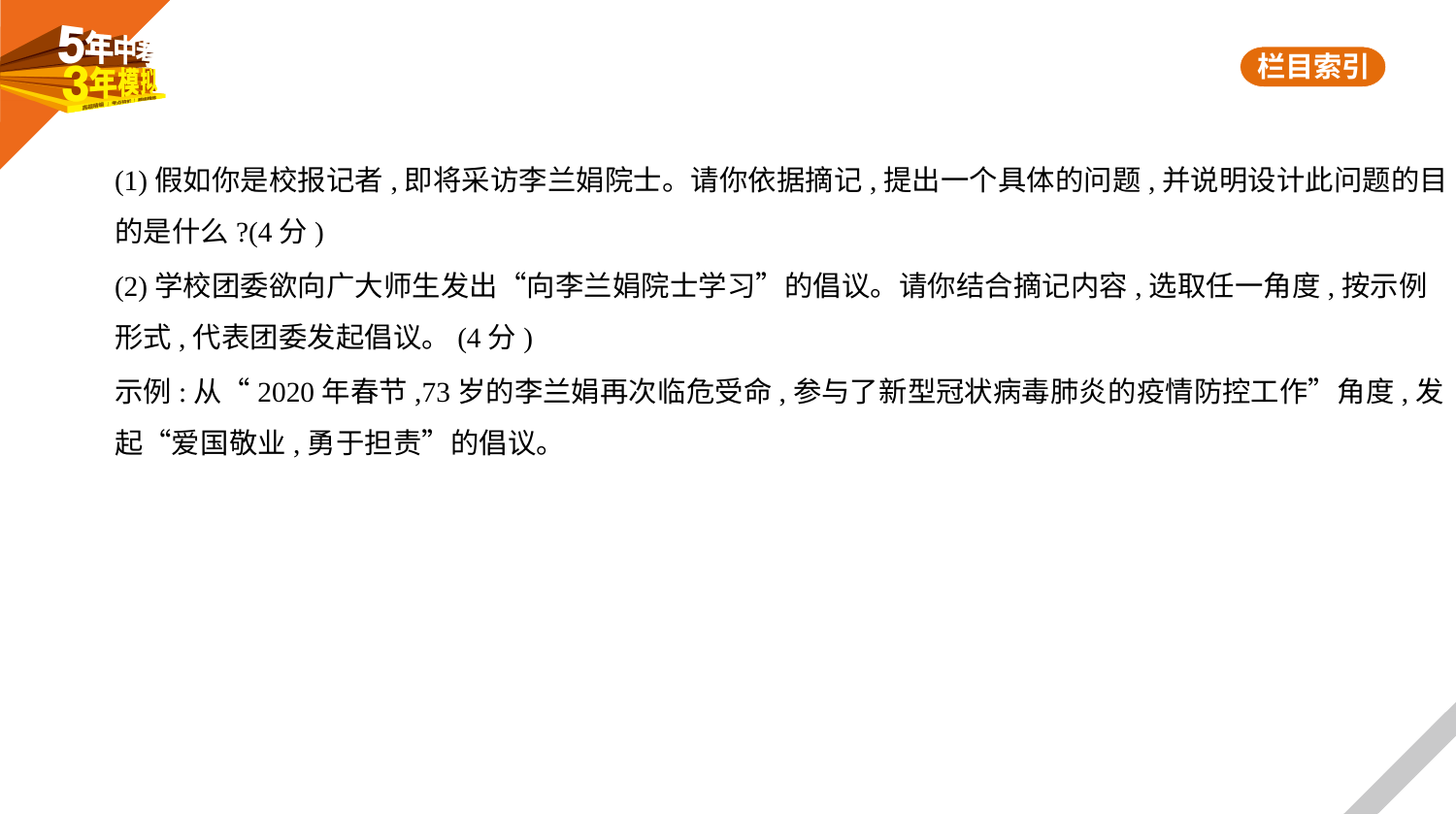

(1)假如你是校报记者,即将采访李兰娟院士。请你依据摘记,提出一个具体的问题,并说明设计此问题的目
的是什么?(4分)
(2)学校团委欲向广大师生发出“向李兰娟院士学习”的倡议。请你结合摘记内容,选取任一角度,按示例
形式,代表团委发起倡议。(4分)
示例:从“2020年春节,73岁的李兰娟再次临危受命,参与了新型冠状病毒肺炎的疫情防控工作”角度,发
起“爱国敬业,勇于担责”的倡议。